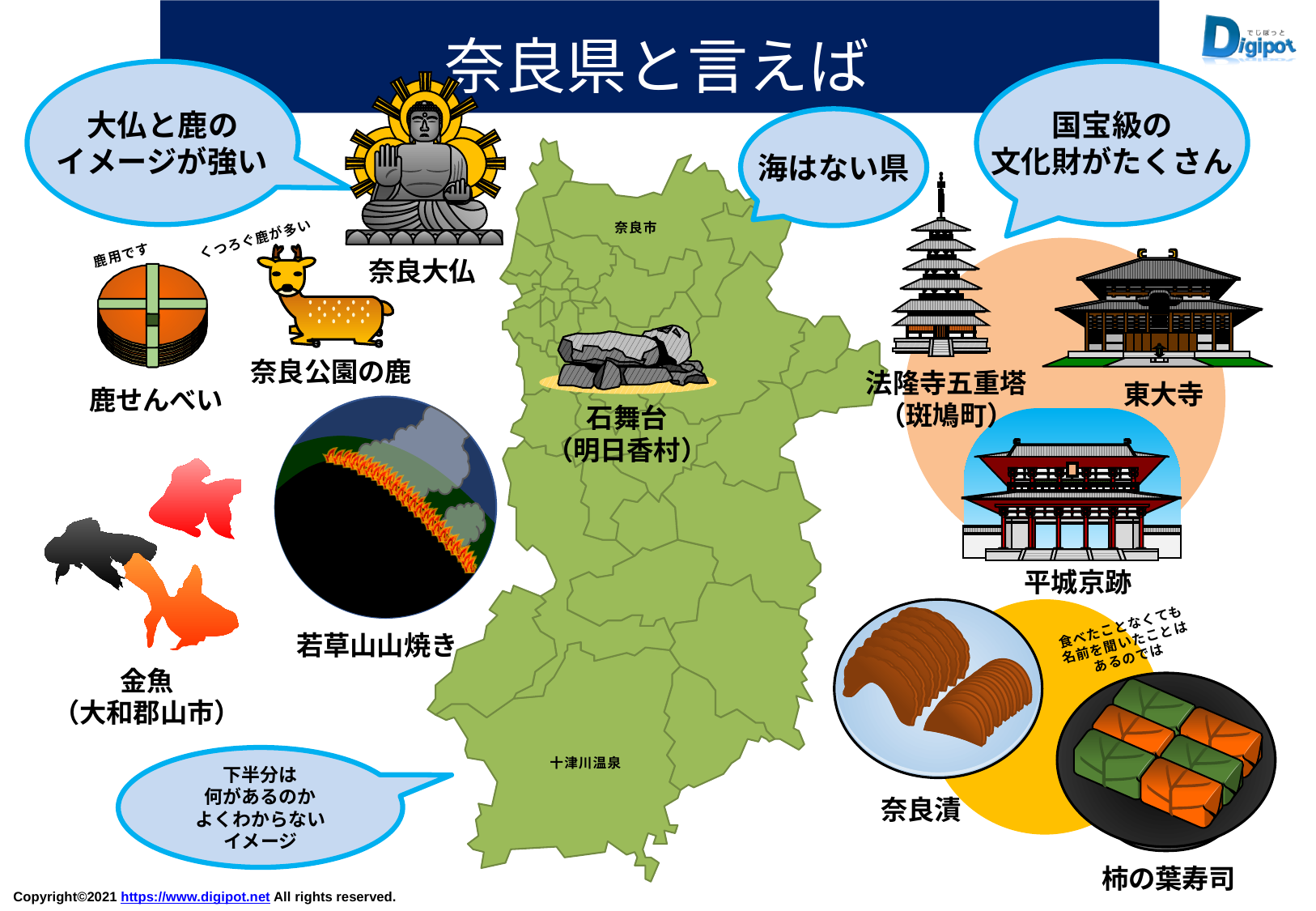

奈良県と言えば
大仏と鹿の
イメージが強い
国宝級の
文化財がたくさん

海はない県

奈良市
くつろぐ鹿が多い

鹿用です

奈良大仏

奈良公園の鹿
法隆寺五重塔
（斑鳩町）
東大寺
鹿せんべい
石舞台
（明日香村）

平城京跡

食べたことなくても
名前を聞いたことは
あるのでは
若草山山焼き
金魚
（大和郡山市）

下半分は
何があるのか
よくわからない
イメージ
十津川温泉
奈良漬
柿の葉寿司